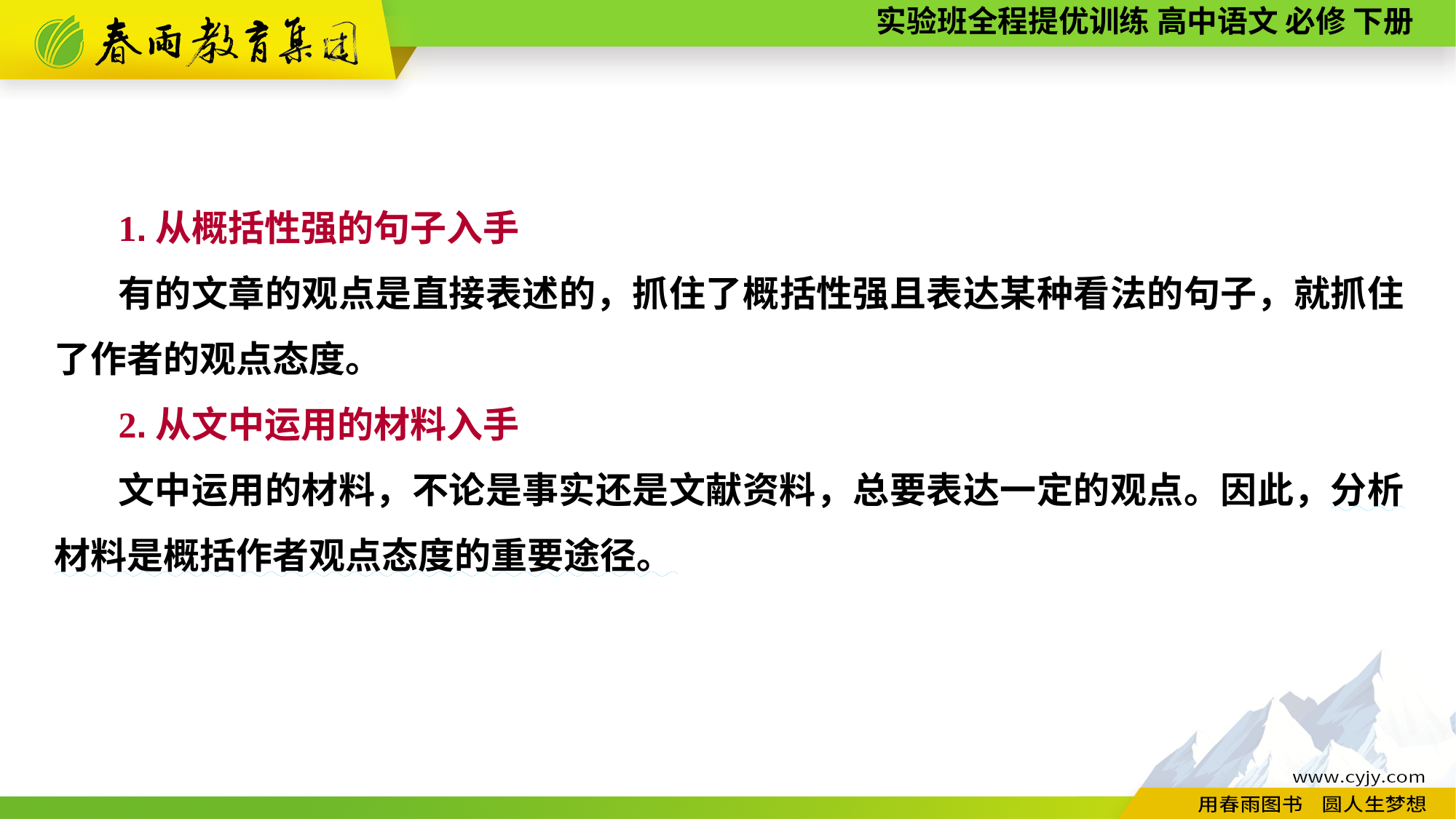

1.从概括性强的句子入手
有的文章的观点是直接表述的，抓住了概括性强且表达某种看法的句子，就抓住了作者的观点态度。
2.从文中运用的材料入手
文中运用的材料，不论是事实还是文献资料，总要表达一定的观点。因此，分析材料是概括作者观点态度的重要途径。